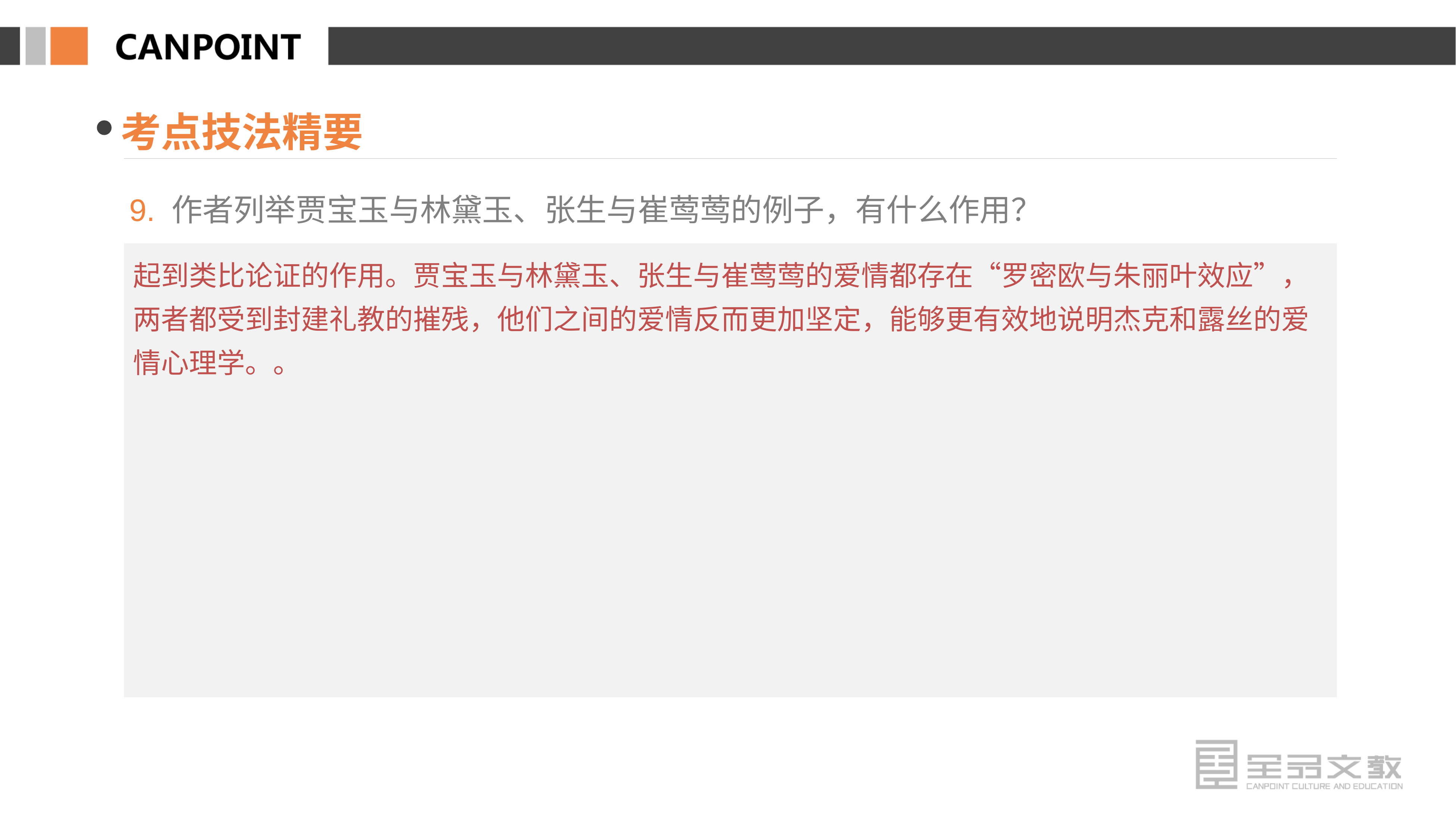

考点技法精要

9. 作者列举贾宝玉与林黛玉、张生与崔莺莺的例子，有什么作用？

起到类比论证的作用。贾宝玉与林黛玉、张生与崔莺莺的爱情都存在“罗密欧与朱丽叶效应”，两者都受到封建礼教的摧残，他们之间的爱情反而更加坚定，能够更有效地说明杰克和露丝的爱情心理学。。